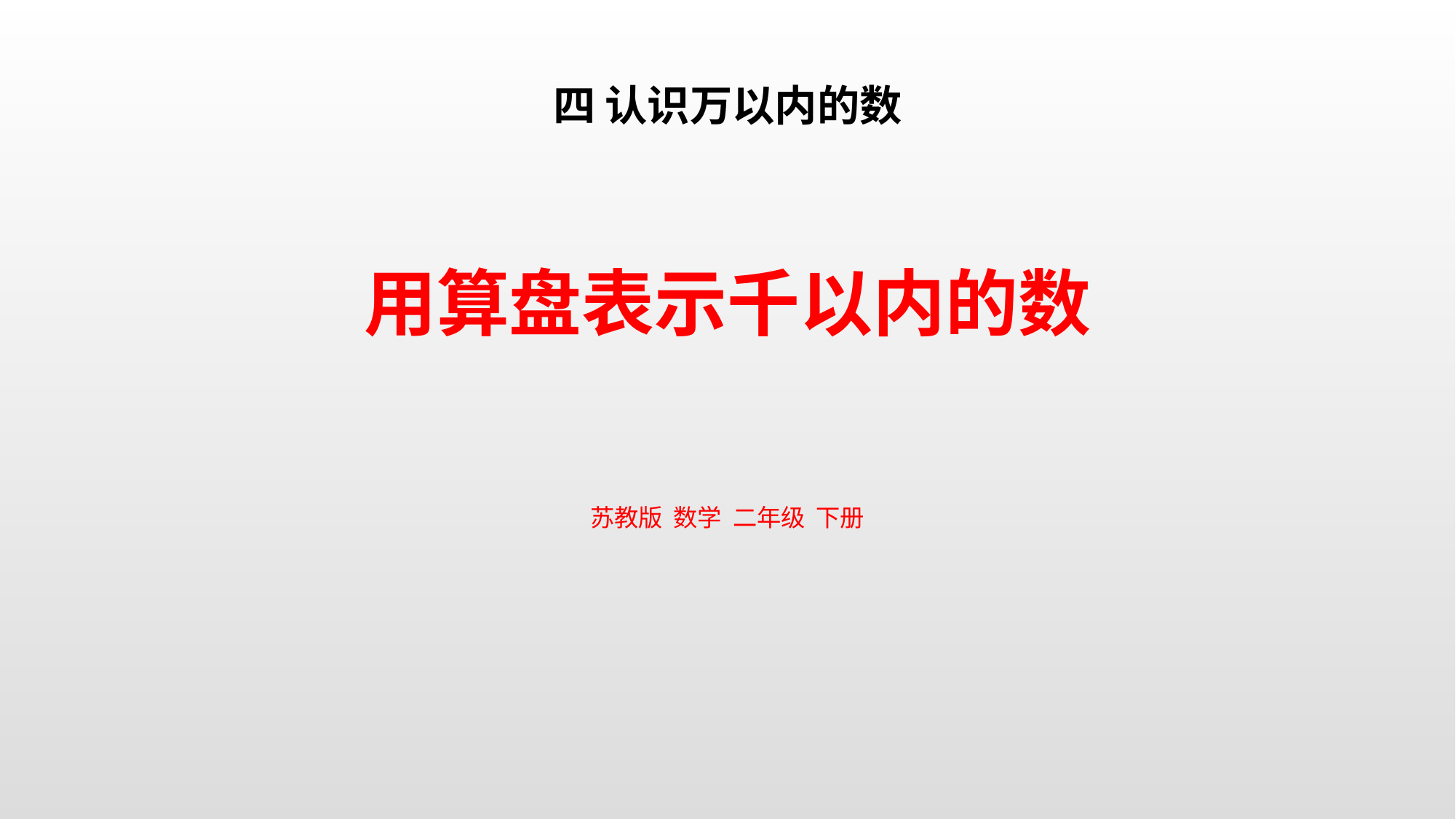

四 认识万以内的数
用算盘表示千以内的数
苏教版  数学  二年级  下册